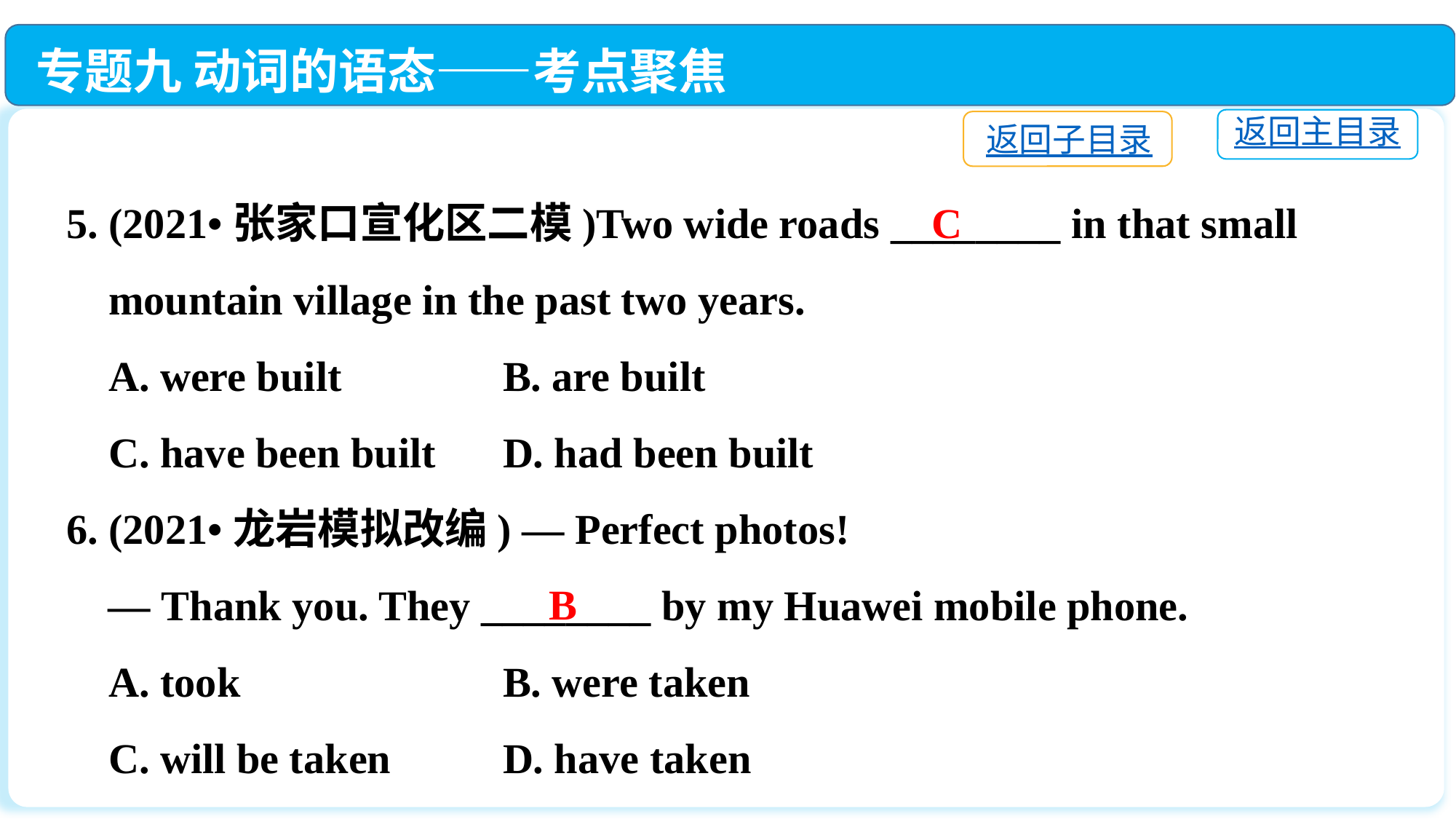

专题九 动词的语态——考点聚焦

返回主目录

返回子目录
5. (2021•张家口宣化区二模)Two wide roads ________ in that small
    mountain village in the past two years.
    A. were built		B. are built
    C. have been built	D. had been built
6. (2021•龙岩模拟改编) — Perfect photos!
    — Thank you. They ________ by my Huawei mobile phone.
    A. took　　		B. were taken
    C. will be taken　　	D. have taken
C
B